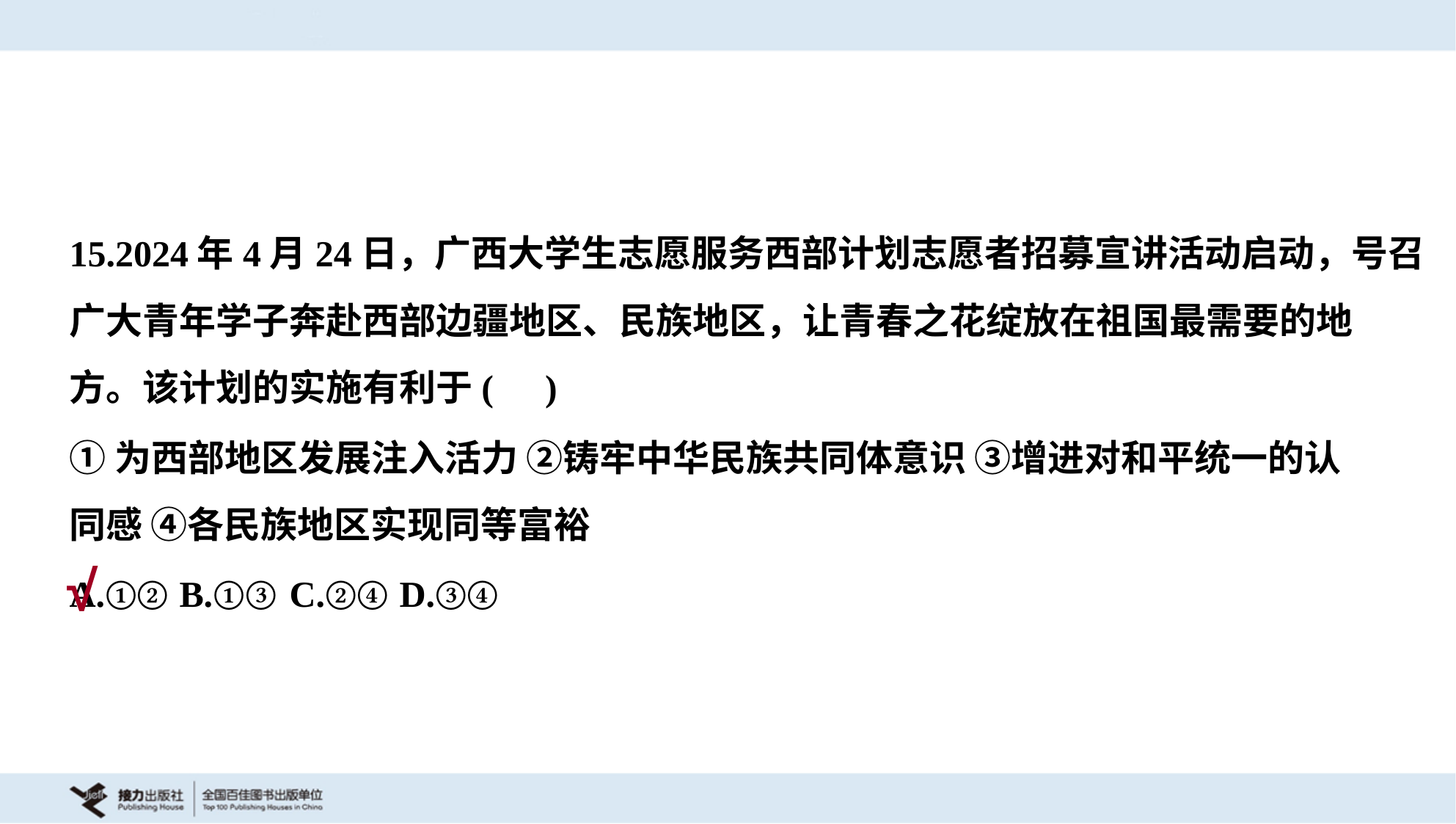

15.2024年4月24日，广西大学生志愿服务西部计划志愿者招募宣讲活动启动，号召
广大青年学子奔赴西部边疆地区、民族地区，让青春之花绽放在祖国最需要的地
方。该计划的实施有利于(     )
①为西部地区发展注入活力 ②铸牢中华民族共同体意识 ③增进对和平统一的认
同感 ④各民族地区实现同等富裕
A.①②	B.①③	C.②④	D.③④
√